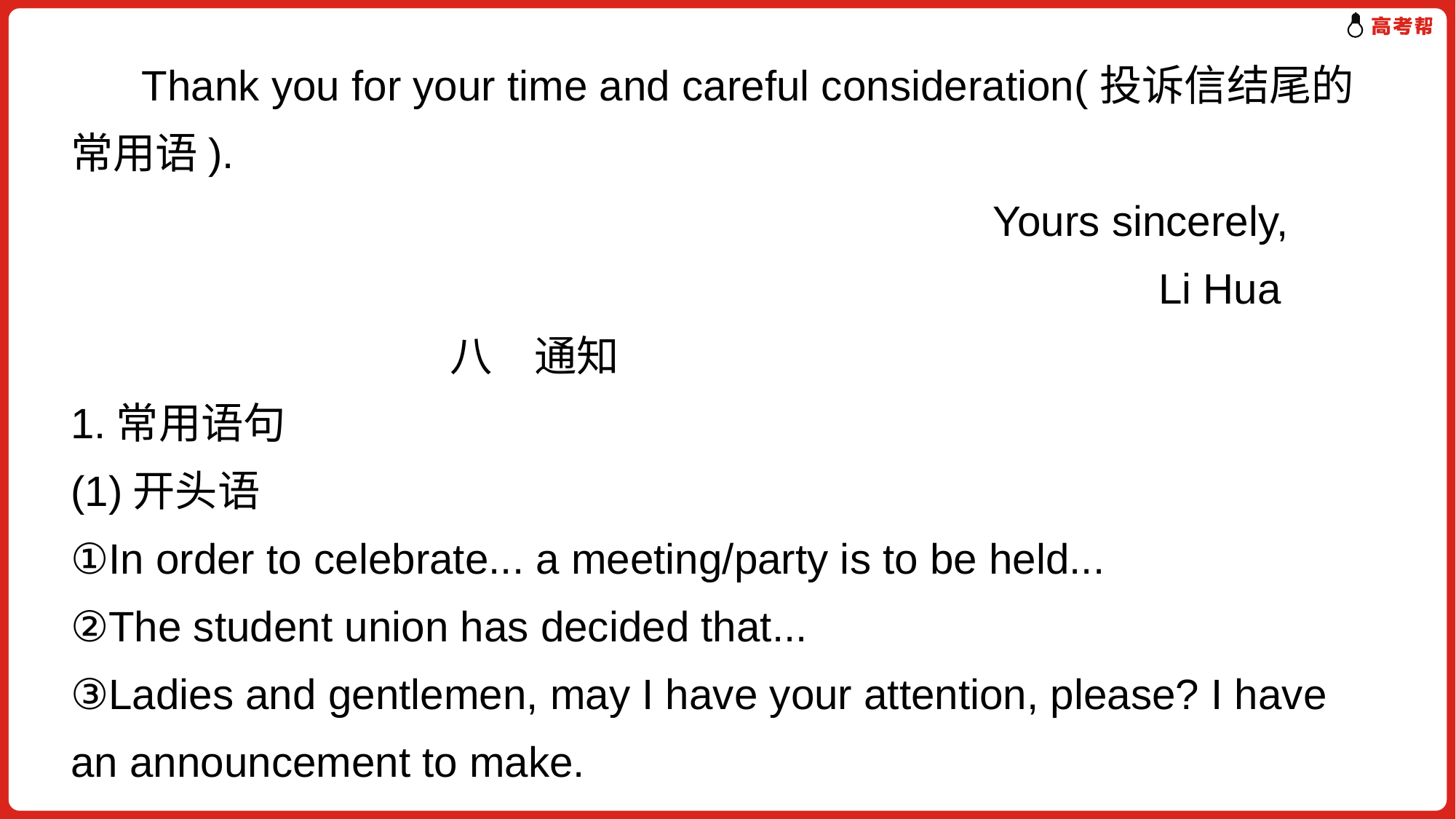

Thank you for your time and careful consideration(投诉信结尾的常用语).
                                                                              Yours sincerely,
                                                                                            Li Hua
                                       八　通知
1.常用语句
(1)开头语
①In order to celebrate... a meeting/party is to be held...
②The student union has decided that...
③Ladies and gentlemen, may I have your attention, please? I have an announcement to make.